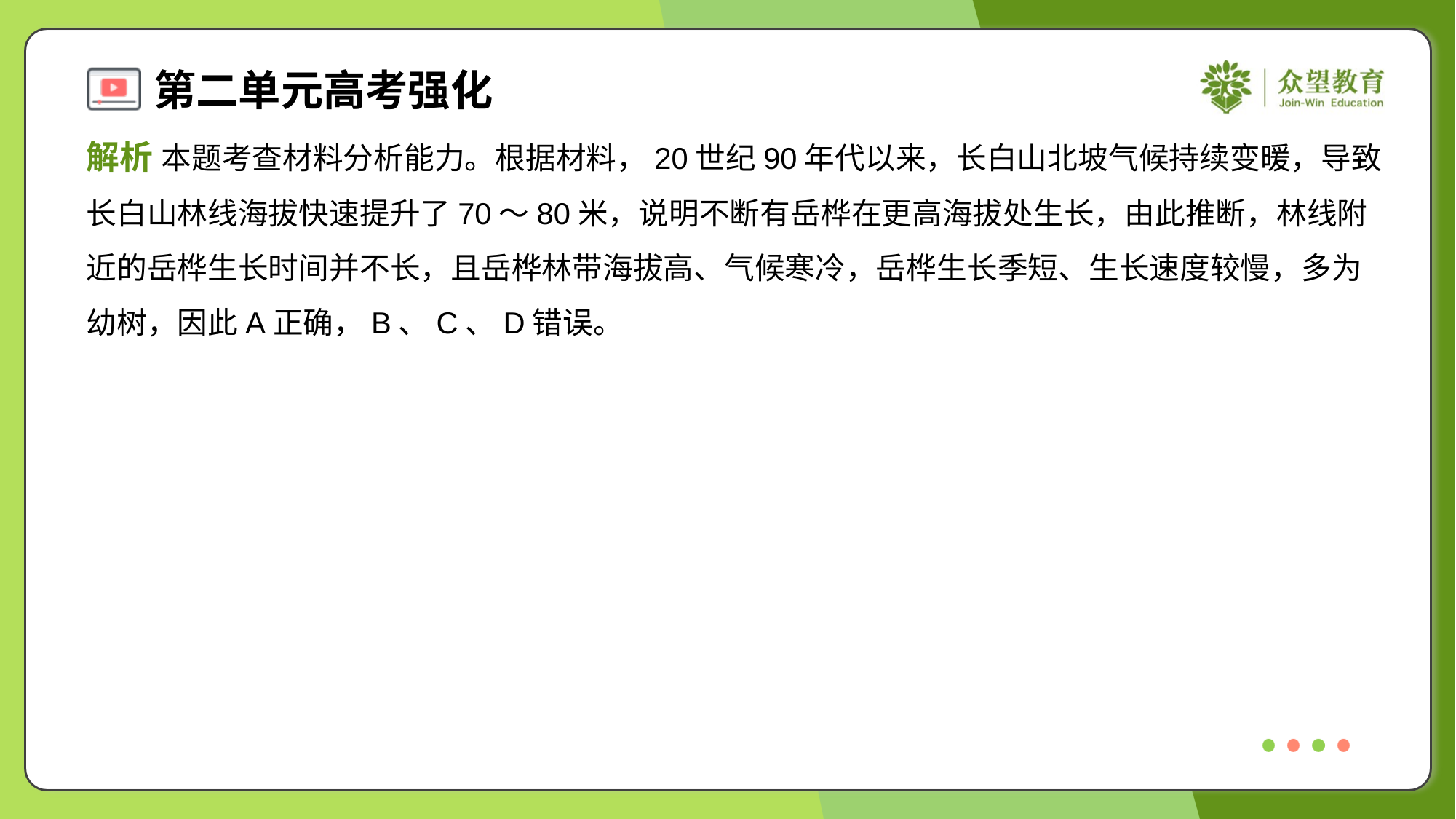

解析 本题考查材料分析能力。根据材料，20世纪90年代以来，长白山北坡气候持续变暖，导致
长白山林线海拔快速提升了70～80米，说明不断有岳桦在更高海拔处生长，由此推断，林线附
近的岳桦生长时间并不长，且岳桦林带海拔高、气候寒冷，岳桦生长季短、生长速度较慢，多为
幼树，因此A正确，B、C、D错误。